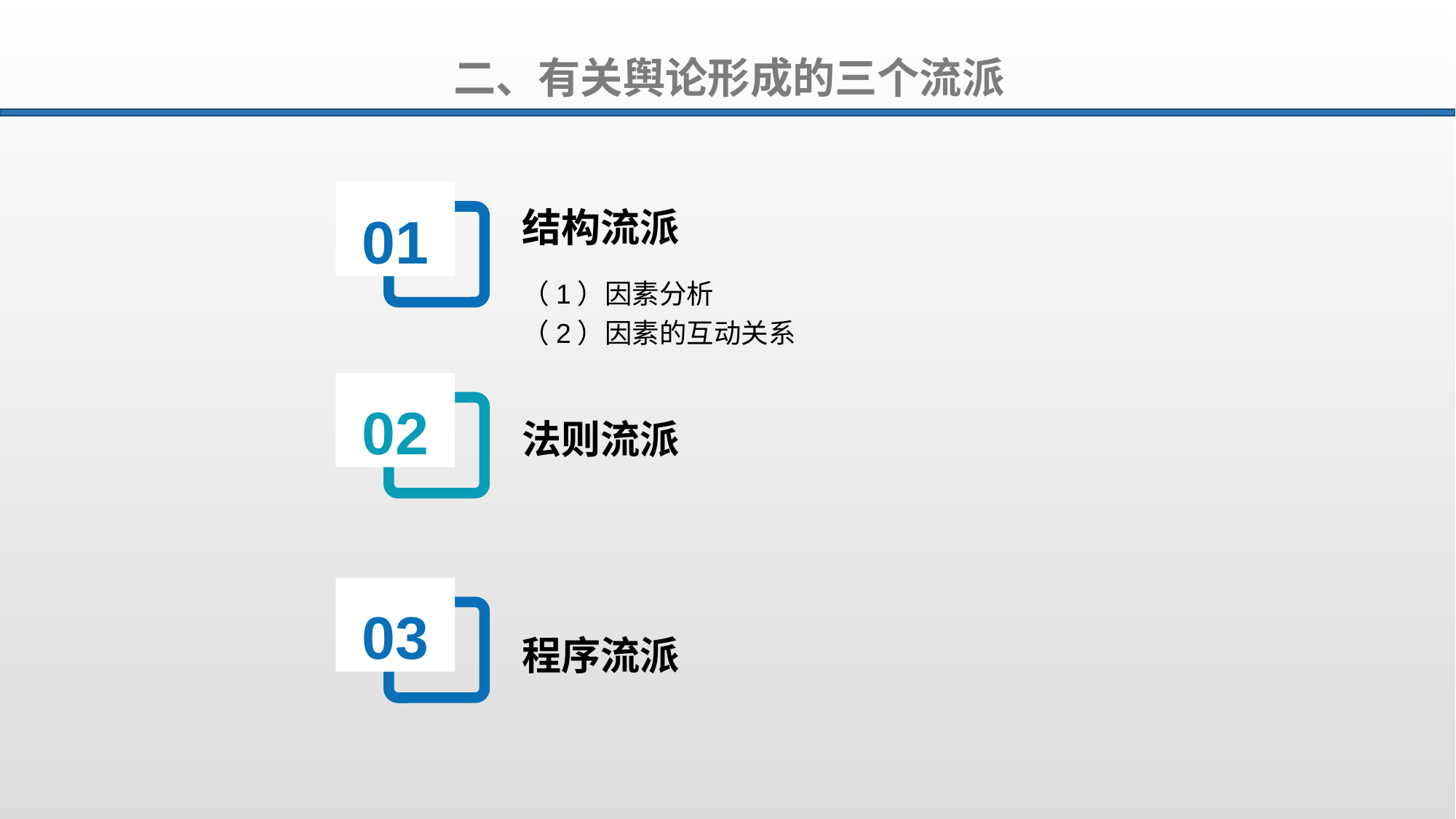

二、有关舆论形成的三个流派

01
结构流派

（1）因素分析
（2）因素的互动关系

02

法则流派
03

程序流派